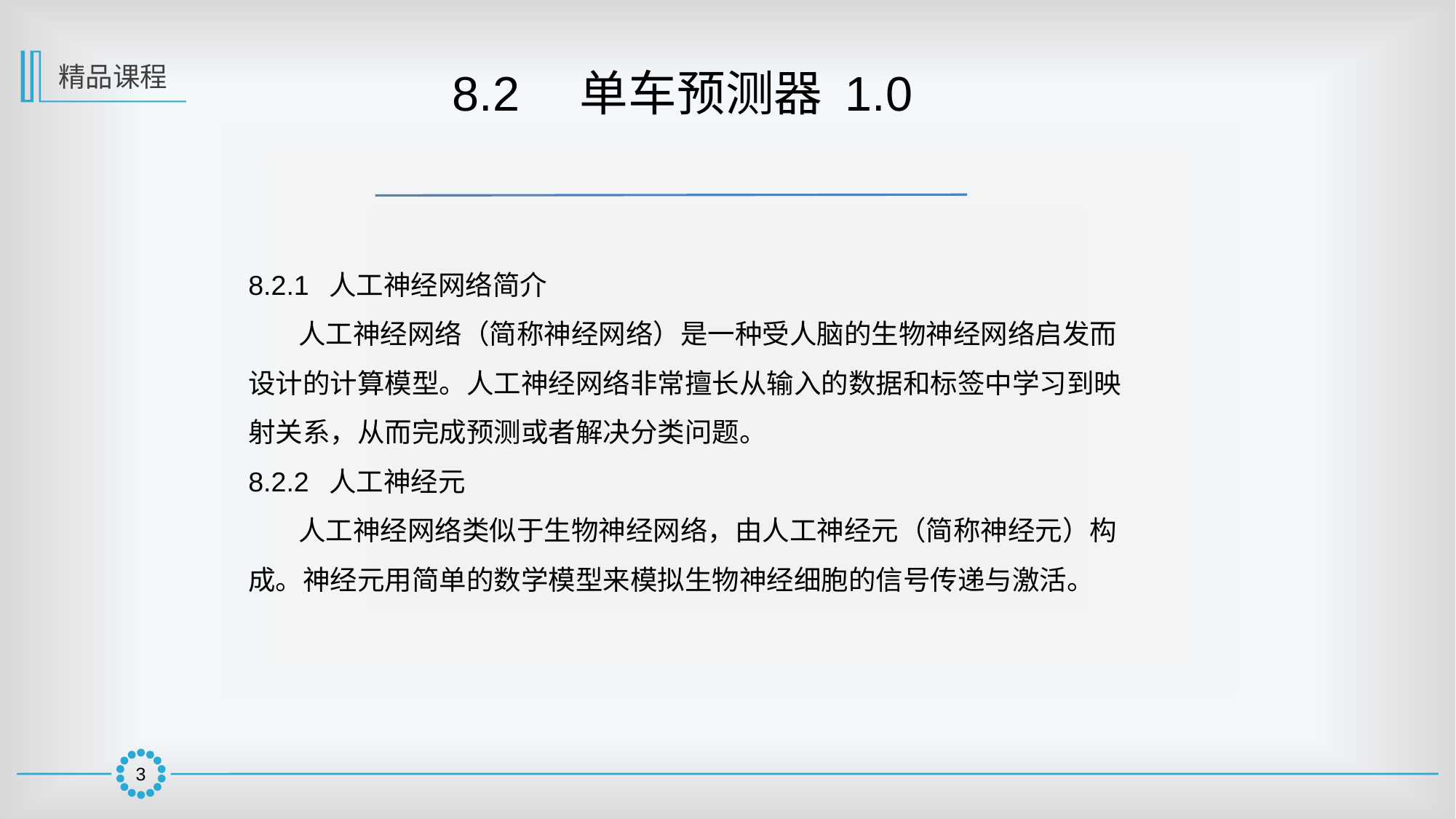

精品课程
 8.2　单车预测器 1.0

8.2.1 人工神经网络简介
       人工神经网络（简称神经网络）是一种受人脑的生物神经网络启发而设计的计算模型。人工神经网络非常擅长从输入的数据和标签中学习到映射关系，从而完成预测或者解决分类问题。
8.2.2 人工神经元
       人工神经网络类似于生物神经网络，由人工神经元（简称神经元）构成。神经元用简单的数学模型来模拟生物神经细胞的信号传递与激活。

3